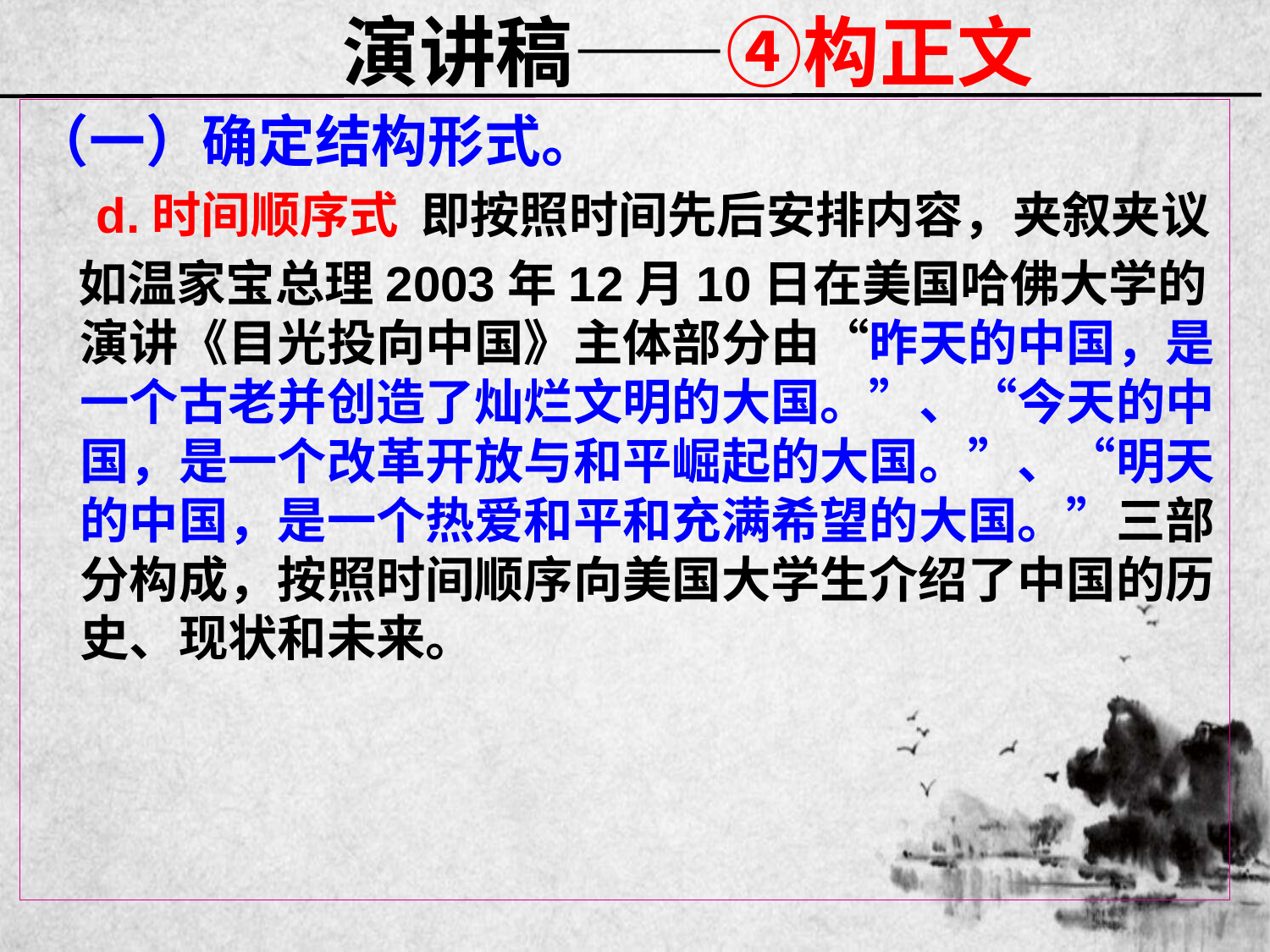

# 演讲稿——④构正文
（一）确定结构形式。
     d.时间顺序式  即按照时间先后安排内容，夹叙夹议
   如温家宝总理2003年12月10日在美国哈佛大学的演讲《目光投向中国》主体部分由“昨天的中国，是一个古老并创造了灿烂文明的大国。”、“今天的中国，是一个改革开放与和平崛起的大国。”、“明天的中国，是一个热爱和平和充满希望的大国。”三部分构成，按照时间顺序向美国大学生介绍了中国的历史、现状和未来。